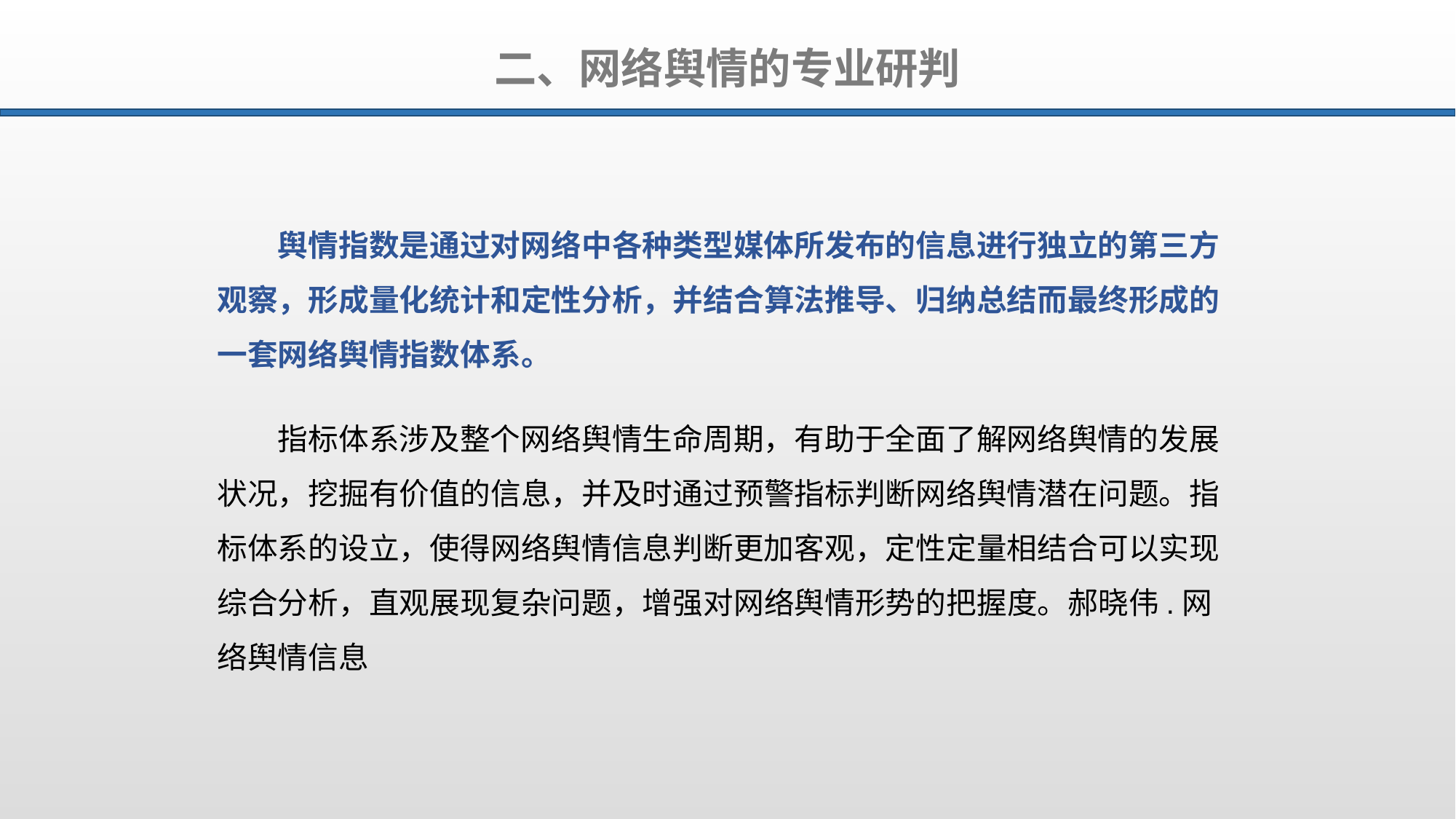

二、网络舆情的专业研判

舆情指数是通过对网络中各种类型媒体所发布的信息进行独立的第三方观察，形成量化统计和定性分析，并结合算法推导、归纳总结而最终形成的一套网络舆情指数体系。
指标体系涉及整个网络舆情生命周期，有助于全面了解网络舆情的发展状况，挖掘有价值的信息，并及时通过预警指标判断网络舆情潜在问题。指标体系的设立，使得网络舆情信息判断更加客观，定性定量相结合可以实现综合分析，直观展现复杂问题，增强对网络舆情形势的把握度。郝晓伟.网络舆情信息